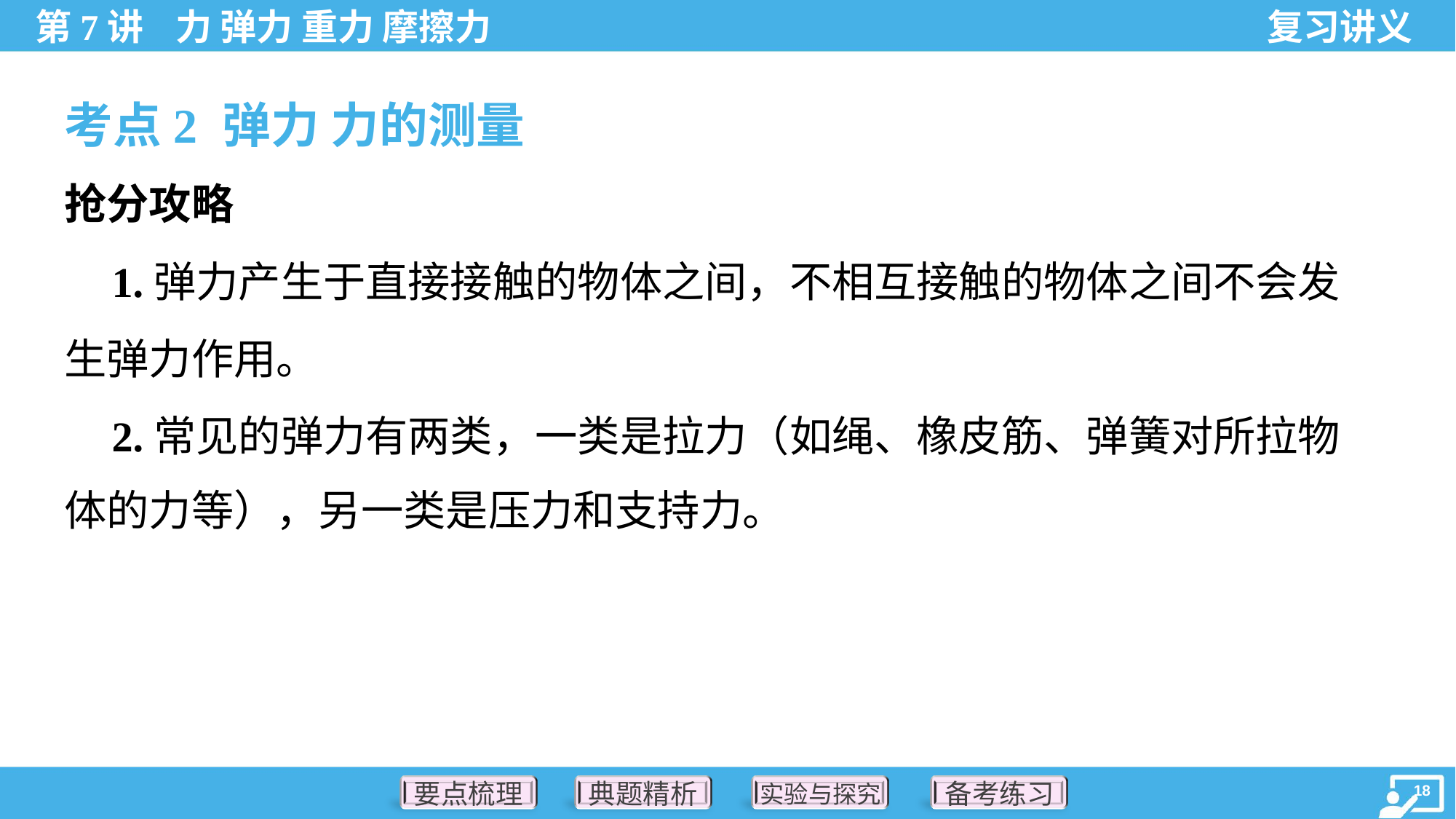

考点2 弹力 力的测量
抢分攻略
    1.弹力产生于直接接触的物体之间，不相互接触的物体之间不会发
生弹力作用。
    2.常见的弹力有两类，一类是拉力（如绳、橡皮筋、弹簧对所拉物
体的力等），另一类是压力和支持力。